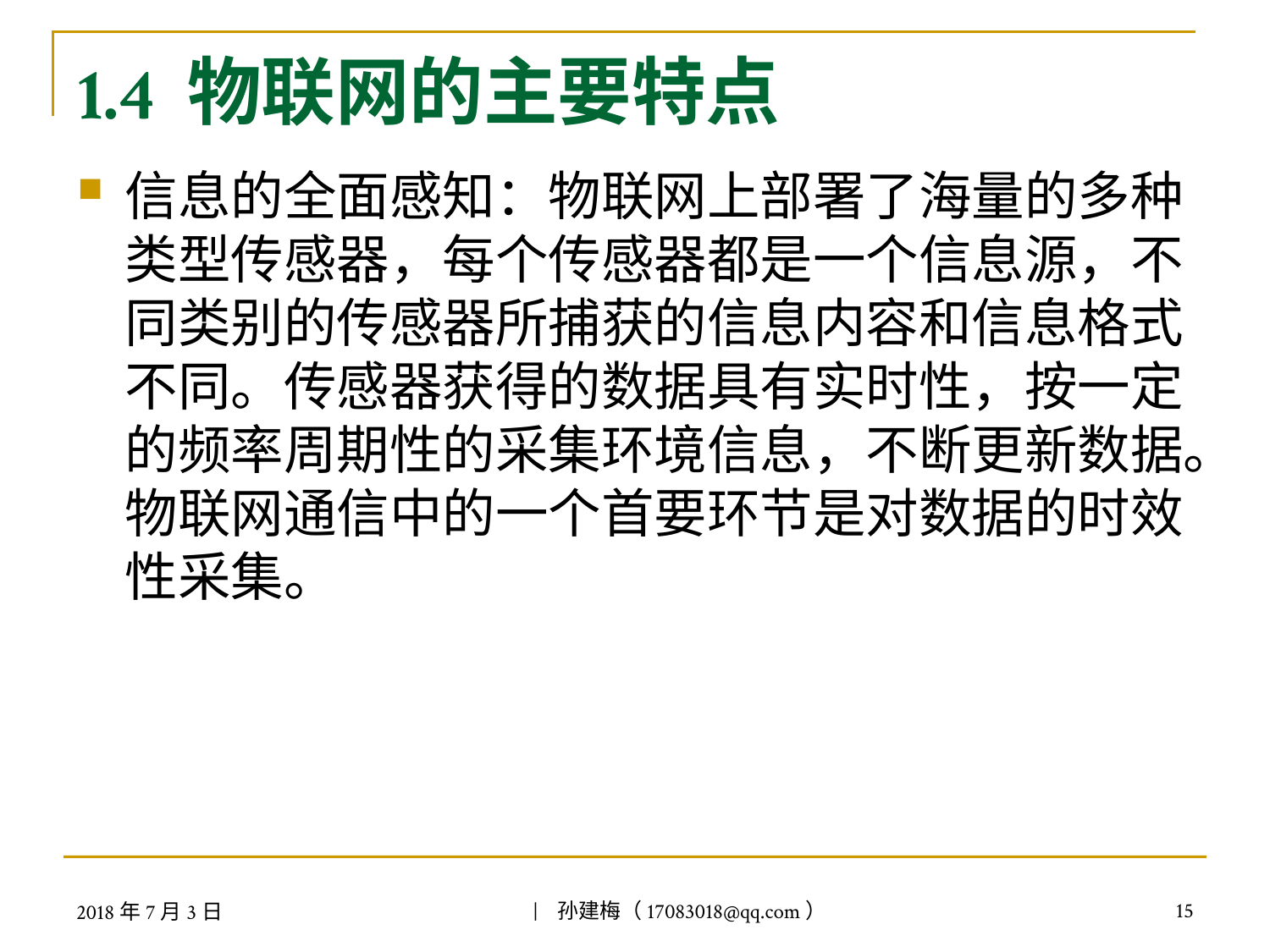

# 1.4 物联网的主要特点
信息的全面感知：物联网上部署了海量的多种类型传感器，每个传感器都是一个信息源，不同类别的传感器所捕获的信息内容和信息格式不同。传感器获得的数据具有实时性，按一定的频率周期性的采集环境信息，不断更新数据。物联网通信中的一个首要环节是对数据的时效性采集。
|   孙建梅（17083018@qq.com）
2018年7月3日
15